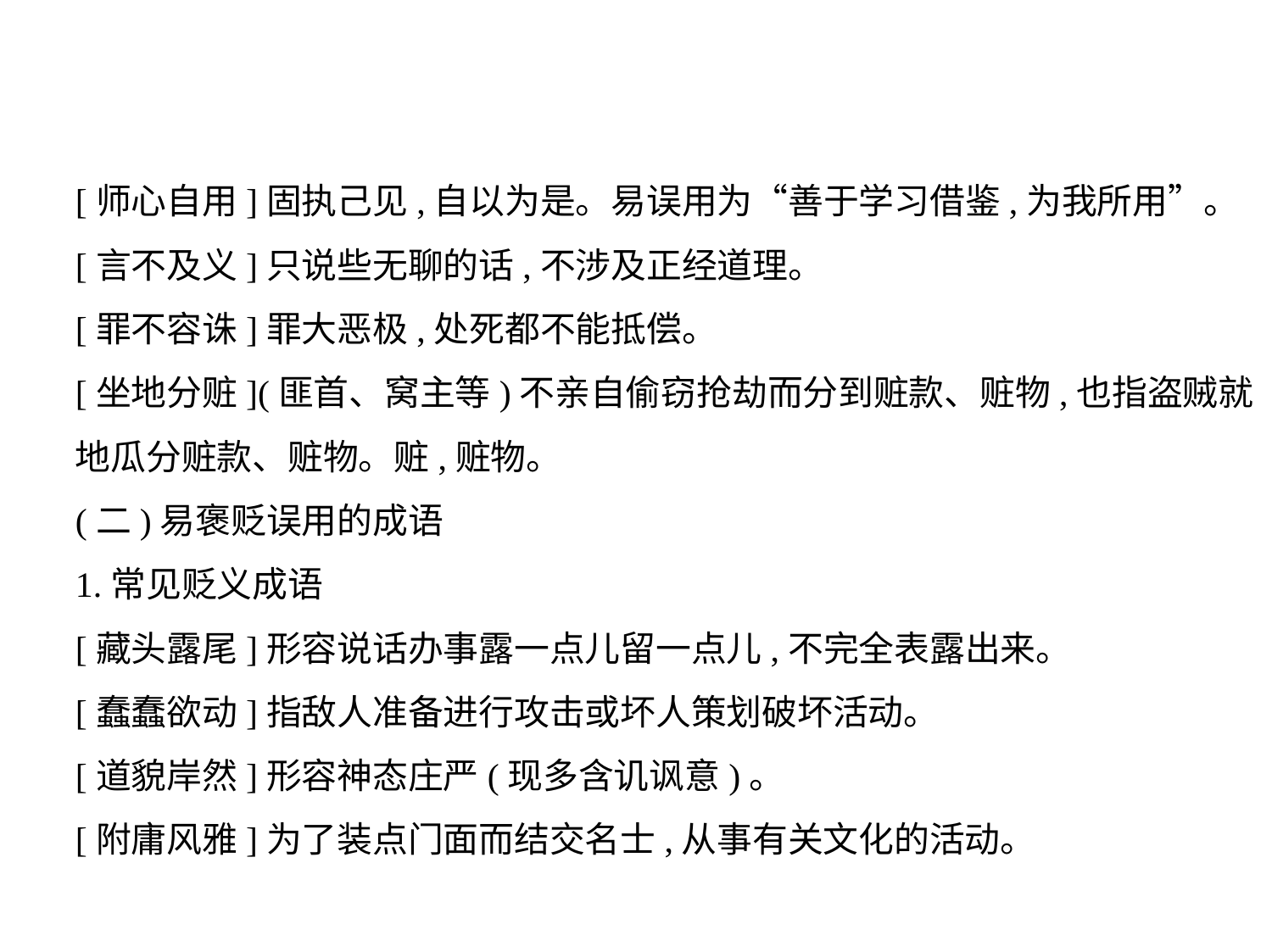

[师心自用]固执己见,自以为是。易误用为“善于学习借鉴,为我所用”。
[言不及义]只说些无聊的话,不涉及正经道理。
[罪不容诛]罪大恶极,处死都不能抵偿。
[坐地分赃](匪首、窝主等)不亲自偷窃抢劫而分到赃款、赃物,也指盗贼就
地瓜分赃款、赃物。赃,赃物。
(二)易褒贬误用的成语
1.常见贬义成语
[藏头露尾]形容说话办事露一点儿留一点儿,不完全表露出来。
[蠢蠢欲动]指敌人准备进行攻击或坏人策划破坏活动。
[道貌岸然]形容神态庄严(现多含讥讽意)。
[附庸风雅]为了装点门面而结交名士,从事有关文化的活动。